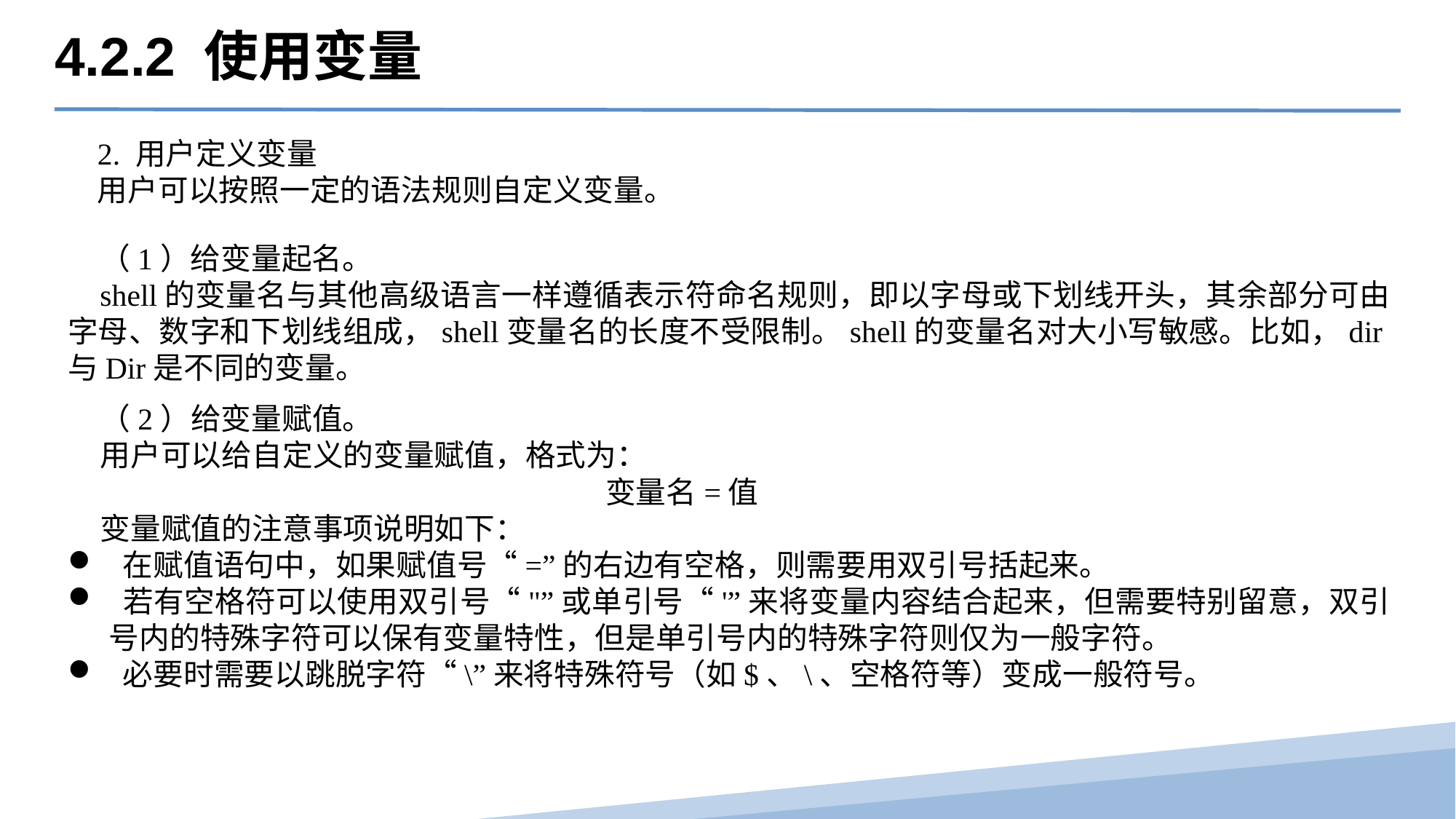

4.2.2 使用变量
2. 用户定义变量
用户可以按照一定的语法规则自定义变量。

（1）给变量起名。
shell的变量名与其他高级语言一样遵循表示符命名规则，即以字母或下划线开头，其余部分可由字母、数字和下划线组成，shell变量名的长度不受限制。shell的变量名对大小写敏感。比如，dir与Dir是不同的变量。

（2）给变量赋值。
用户可以给自定义的变量赋值，格式为：
                                                                          变量名=值
变量赋值的注意事项说明如下：
 在赋值语句中，如果赋值号“=”的右边有空格，则需要用双引号括起来。
 若有空格符可以使用双引号“"”或单引号“'”来将变量内容结合起来，但需要特别留意，双引号内的特殊字符可以保有变量特性，但是单引号内的特殊字符则仅为一般字符。
 必要时需要以跳脱字符“\”来将特殊符号（如$、\、空格符等）变成一般符号。